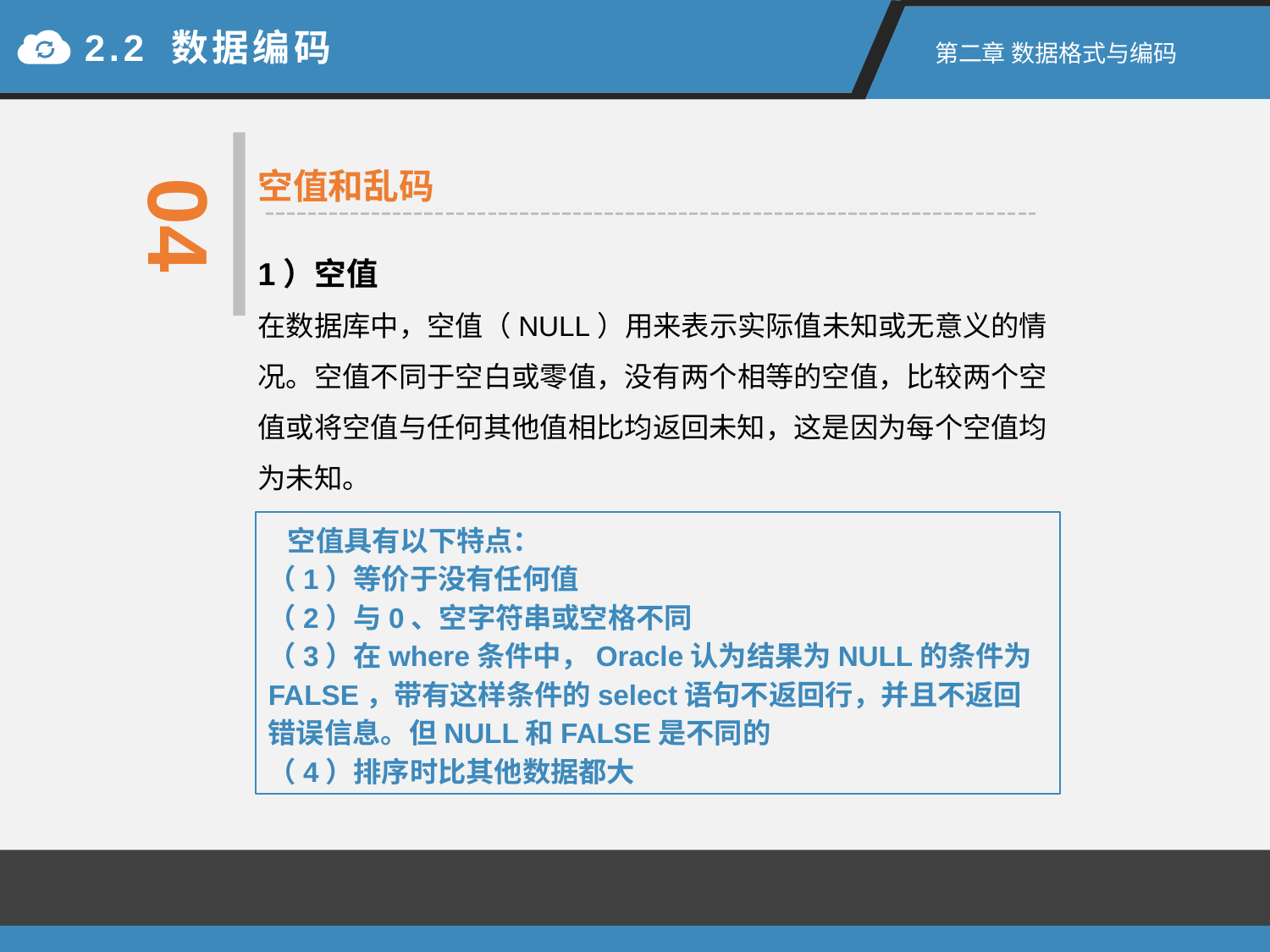

2.2 数据编码

第二章 数据格式与编码

04
空值和乱码
1）空值
在数据库中，空值（NULL）用来表示实际值未知或无意义的情况。空值不同于空白或零值，没有两个相等的空值，比较两个空值或将空值与任何其他值相比均返回未知，这是因为每个空值均为未知。

  空值具有以下特点：
（1）等价于没有任何值
（2）与0、空字符串或空格不同
（3）在where条件中，Oracle认为结果为NULL的条件为FALSE，带有这样条件的select语句不返回行，并且不返回错误信息。但NULL和FALSE是不同的
（4）排序时比其他数据都大